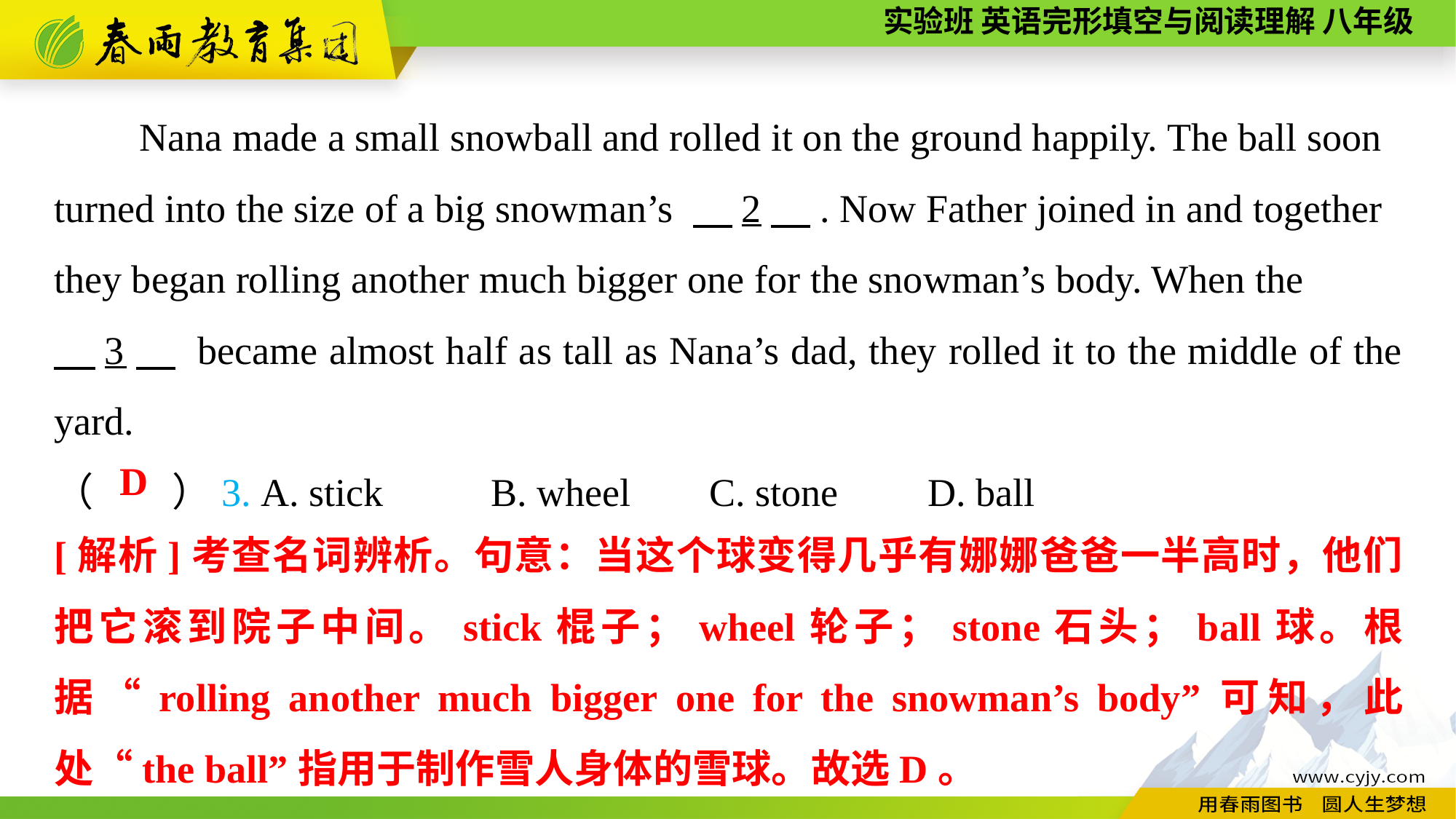

Nana made a small snowball and rolled it on the ground happily. The ball soon turned into the size of a big snowman’s 　2　. Now Father joined in and together they began rolling another much bigger one for the snowman’s body. When the
　3　 became almost half as tall as Nana’s dad, they rolled it to the middle of the yard.
（　　）3. A. stick	B. wheel	C. stone	D. ball
D
[解析]考查名词辨析。句意：当这个球变得几乎有娜娜爸爸一半高时，他们把它滚到院子中间。stick棍子；wheel轮子；stone石头；ball球。根据“rolling another much bigger one for the snowman’s body”可知，此处“the ball”指用于制作雪人身体的雪球。故选D。